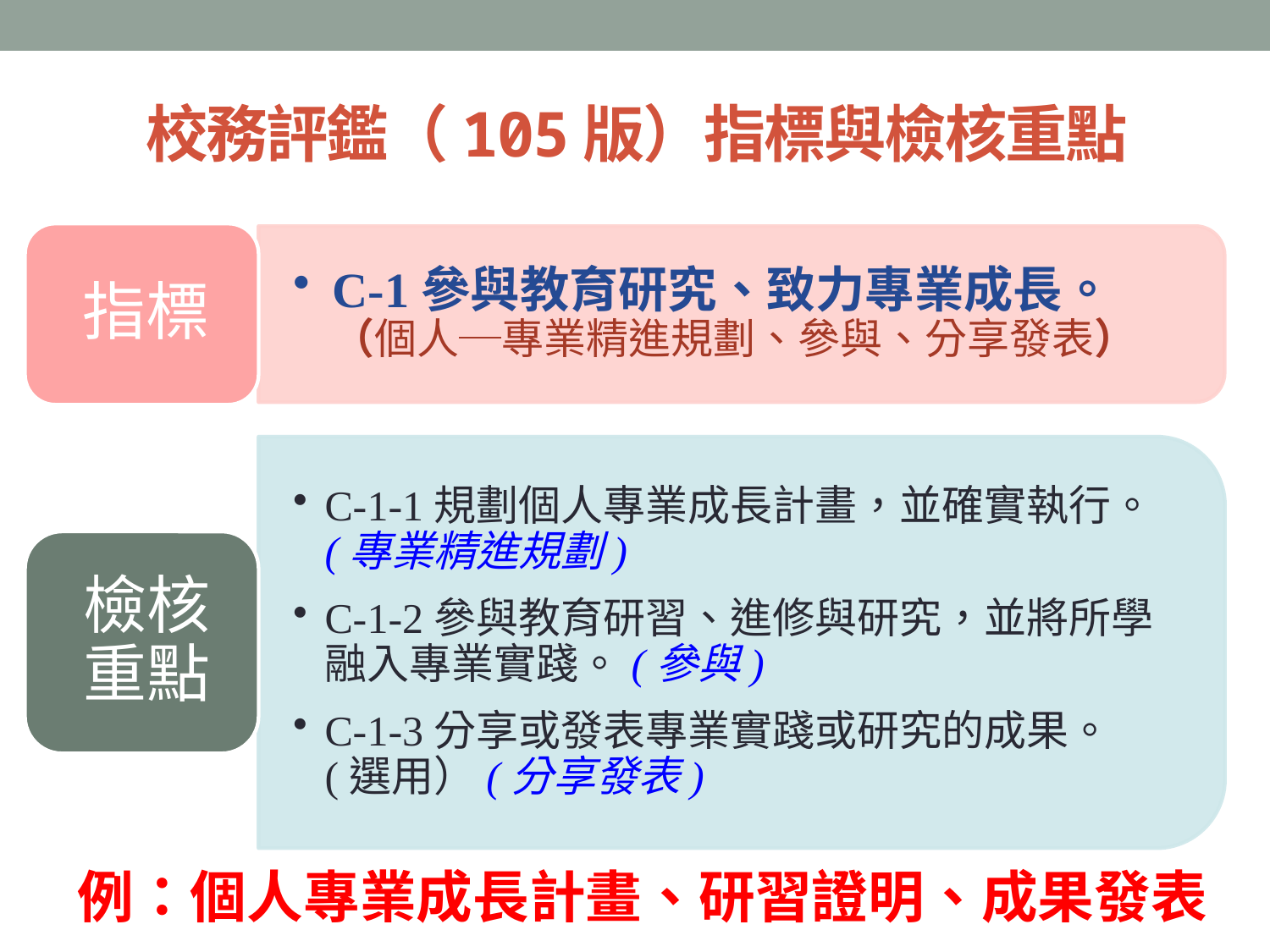

# 校務評鑑（105版）指標與檢核重點
C-1參與教育研究、致力專業成長。（個人─專業精進規劃、參與、分享發表）
指標
C-1-1規劃個人專業成長計畫，並確實執行。  (專業精進規劃)
C-1-2參與教育研習、進修與研究，並將所學融入專業實踐。(參與)
C-1-3分享或發表專業實踐或研究的成果。(選用）(分享發表)
檢核重點
例：個人專業成長計畫、研習證明、成果發表